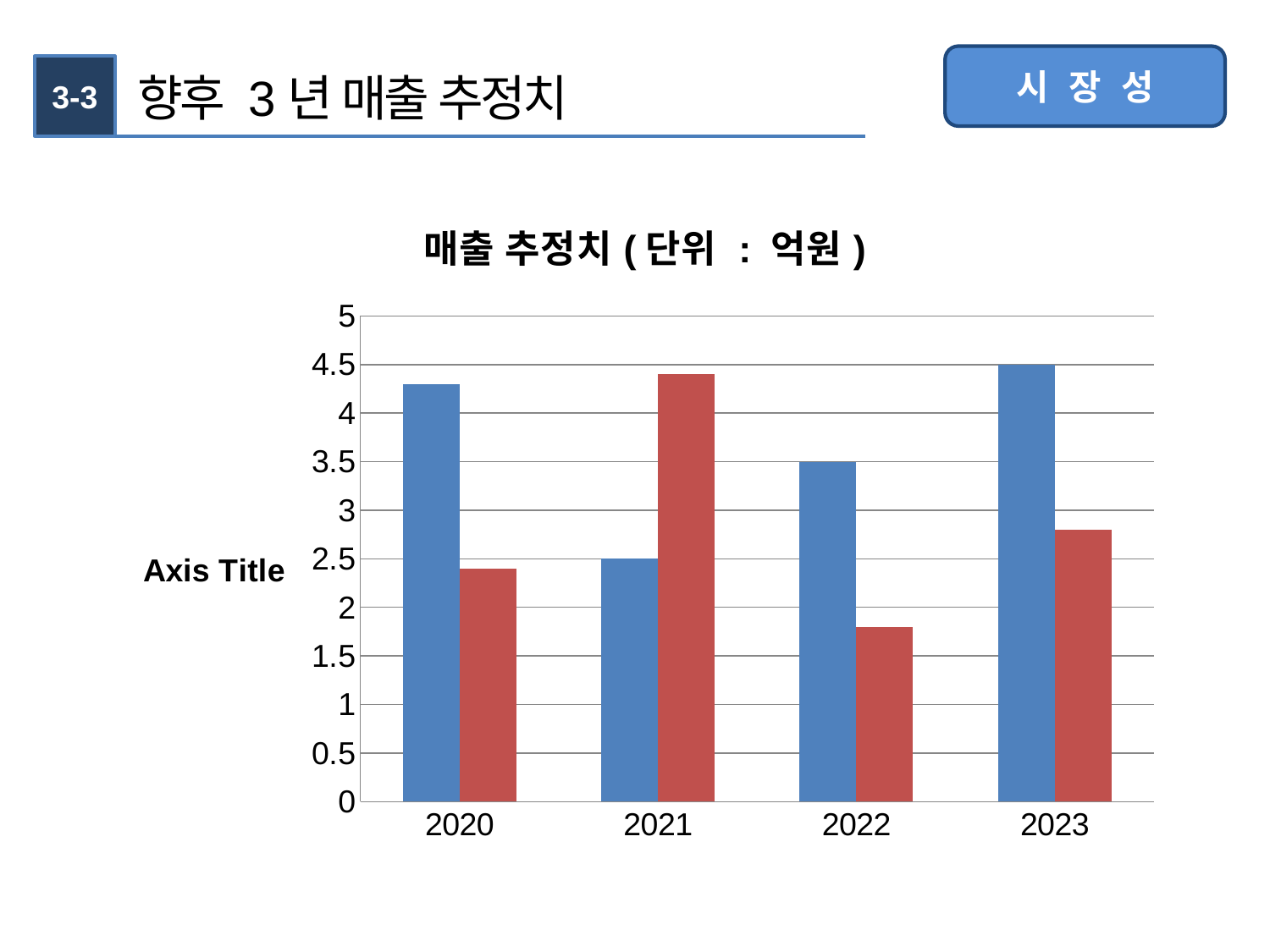

시  장  성
3-3
향후 3년 매출 추정치

### Chart: 매출 추정치(단위 : 억원)

| Category | 국내 | 세계 |
|---|---|---|
| 2020 | 4.3 | 2.4 |
| 2021 | 2.5 | 4.4 |
| 2022 | 3.5 | 1.8 |
| 2023 | 4.5 | 2.8 |